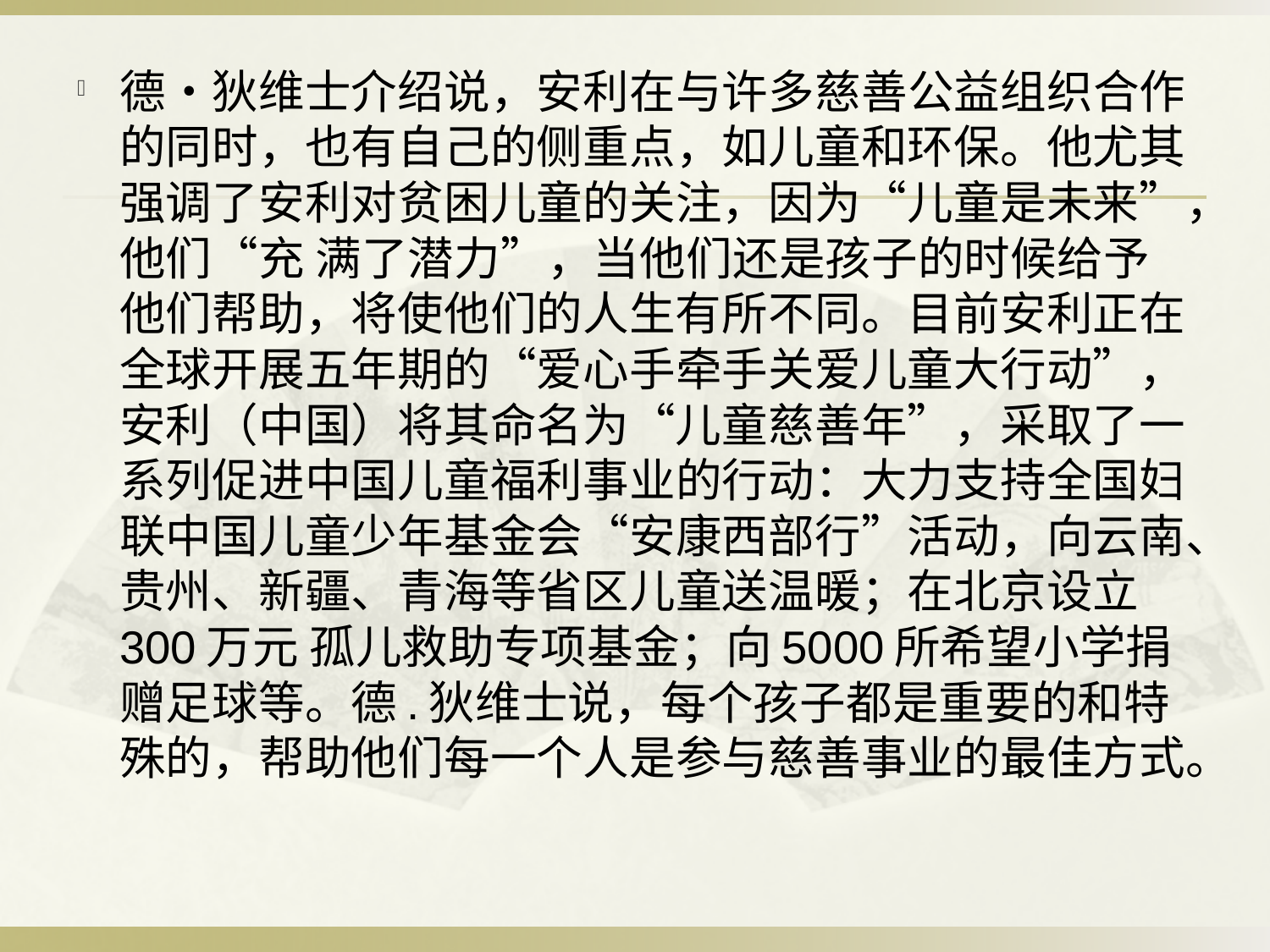

德•狄维士介绍说，安利在与许多慈善公益组织合作的同时，也有自己的侧重点，如儿童和环保。他尤其强调了安利对贫困儿童的关注，因为“儿童是未来”，他们“充 满了潜力”，当他们还是孩子的时候给予他们帮助，将使他们的人生有所不同。目前安利正在全球开展五年期的“爱心手牵手关爱儿童大行动”，安利（中国）将其命名为“儿童慈善年”，采取了一系列促进中国儿童福利事业的行动：大力支持全国妇联中国儿童少年基金会“安康西部行”活动，向云南、贵州、新疆、青海等省区儿童送温暖；在北京设立300万元 孤儿救助专项基金；向5000所希望小学捐赠足球等。德.狄维士说，每个孩子都是重要的和特殊的，帮助他们每一个人是参与慈善事业的最佳方式。